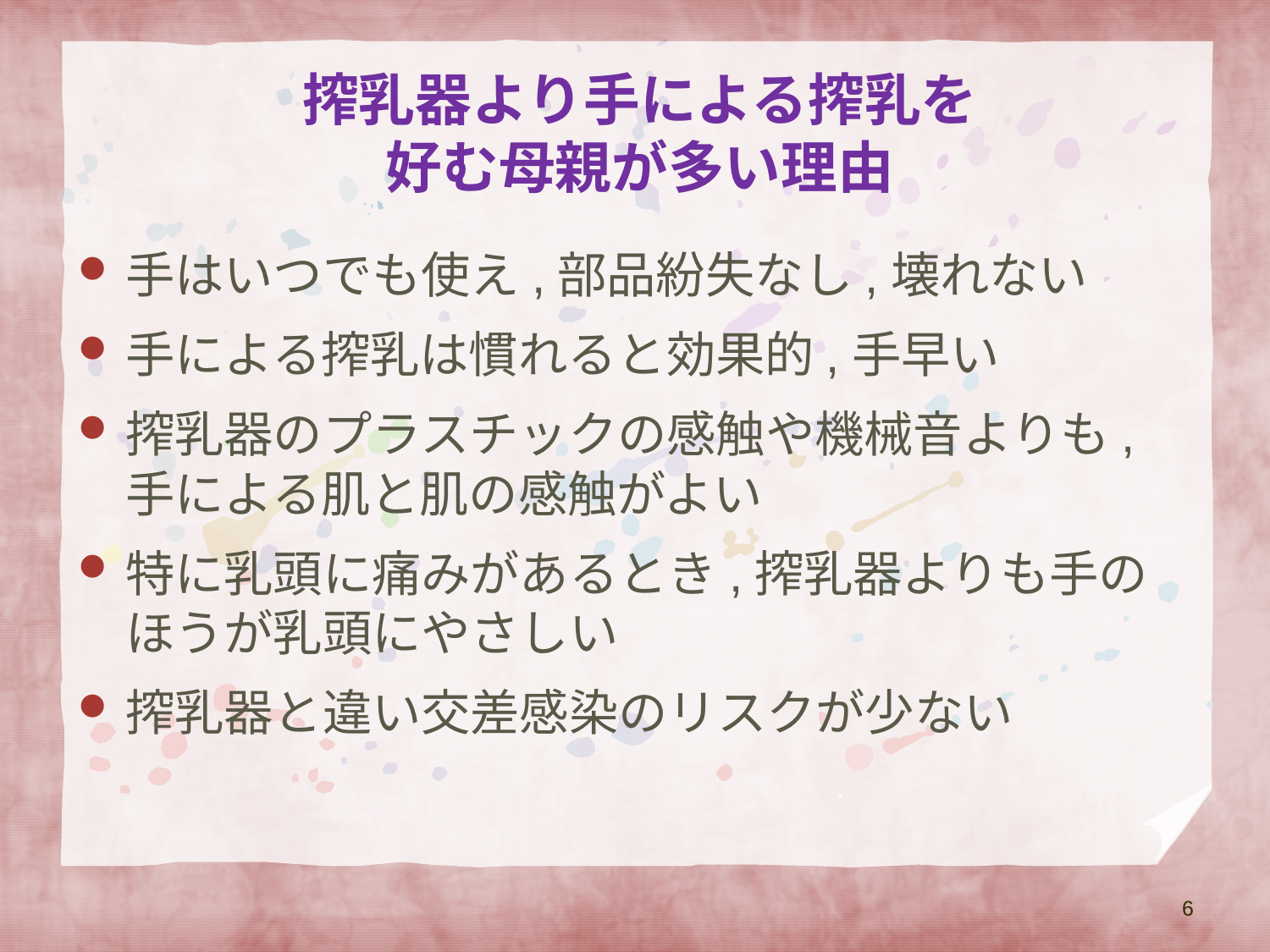

# 搾乳器より手による搾乳を 好む母親が多い理由
手はいつでも使え,部品紛失なし,壊れない
手による搾乳は慣れると効果的,手早い
搾乳器のプラスチックの感触や機械音よりも,手による肌と肌の感触がよい
特に乳頭に痛みがあるとき,搾乳器よりも手のほうが乳頭にやさしい
搾乳器と違い交差感染のリスクが少ない

6